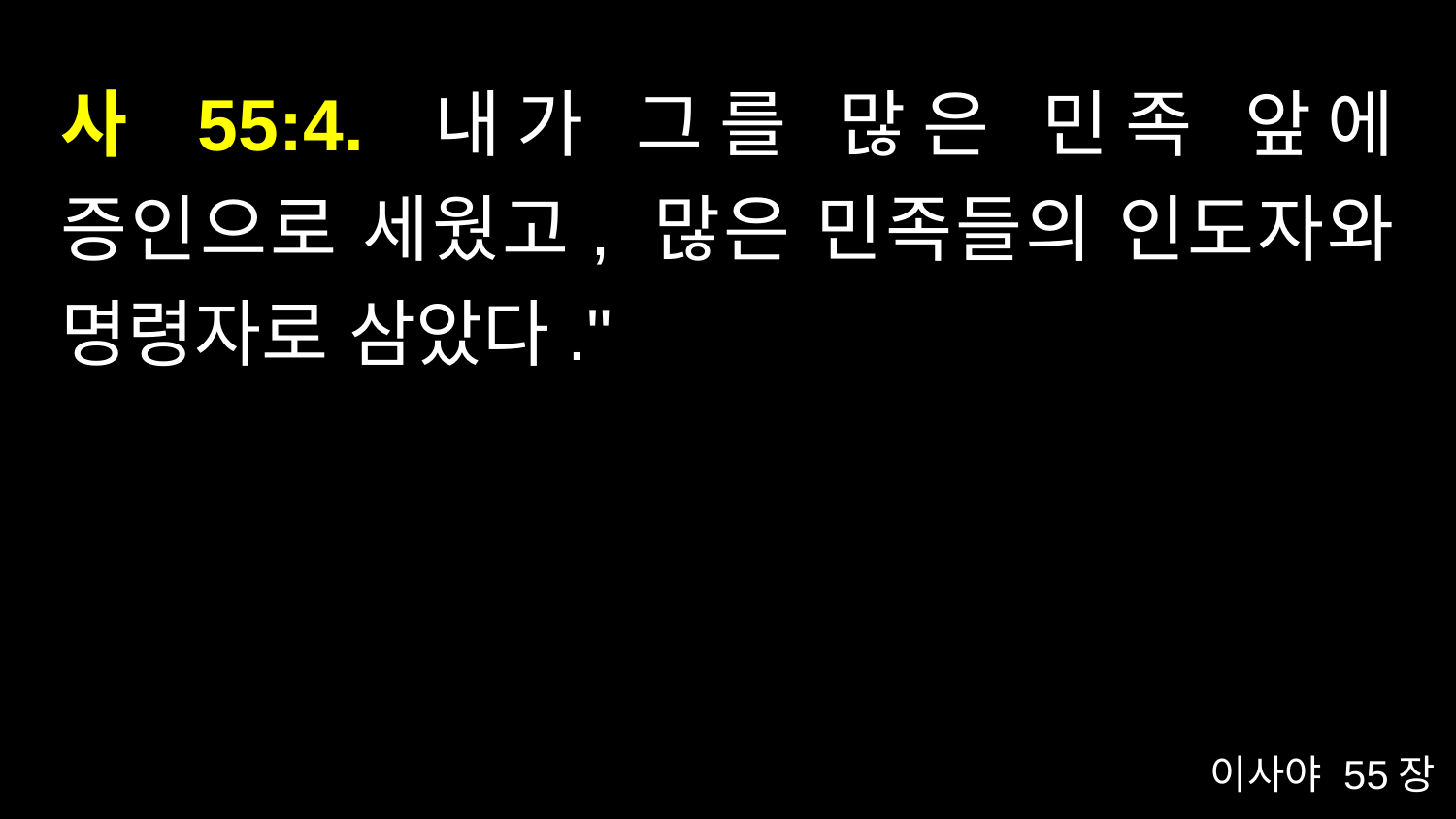

# 사 55:4. 내가 그를 많은 민족 앞에 증인으로 세웠고, 많은 민족들의 인도자와 명령자로 삼았다."
이사야 55장